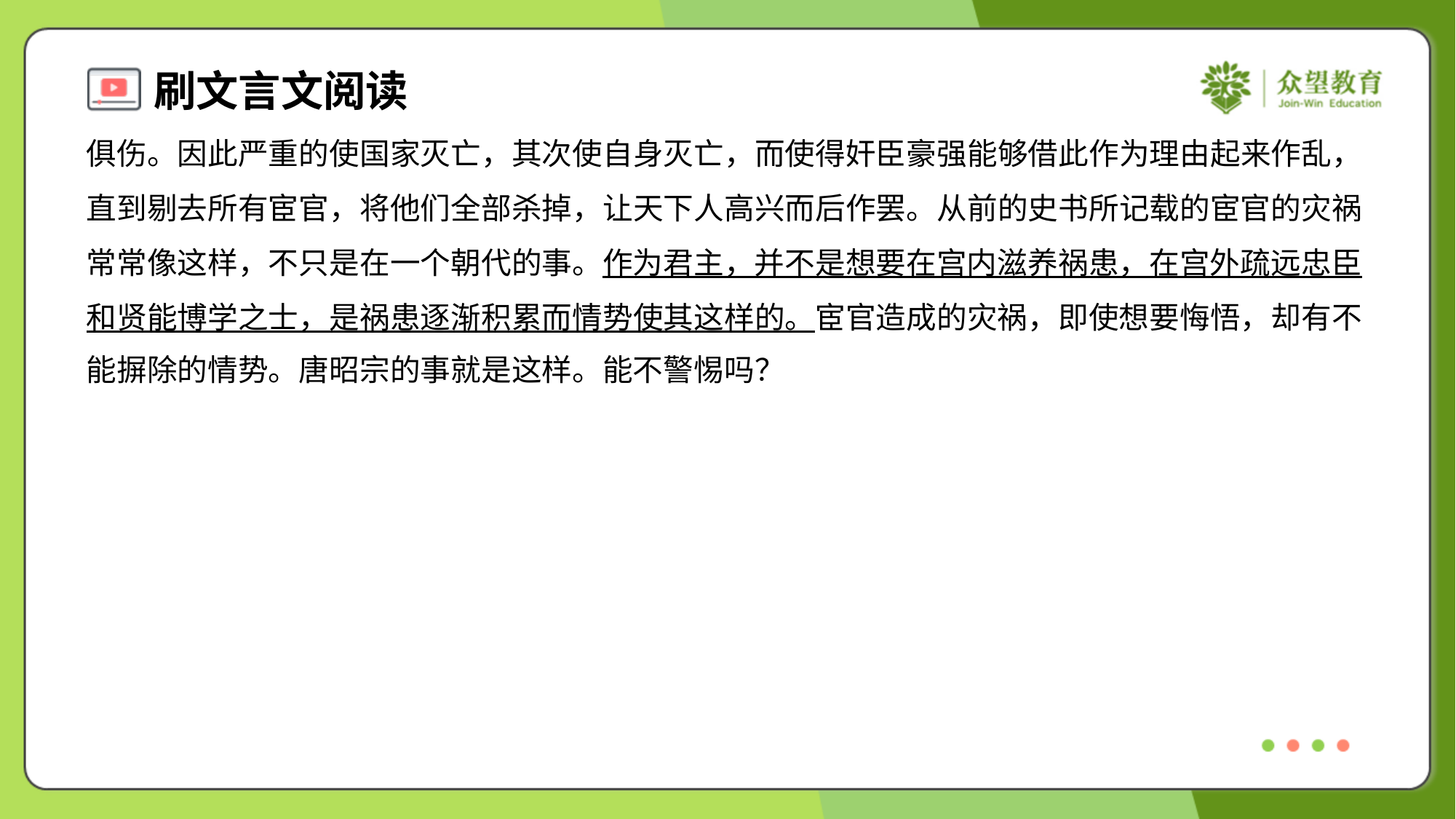

俱伤。因此严重的使国家灭亡，其次使自身灭亡，而使得奸臣豪强能够借此作为理由起来作乱，
直到剔去所有宦官，将他们全部杀掉，让天下人高兴而后作罢。从前的史书所记载的宦官的灾祸
常常像这样，不只是在一个朝代的事。作为君主，并不是想要在宫内滋养祸患，在宫外疏远忠臣
和贤能博学之士，是祸患逐渐积累而情势使其这样的。宦官造成的灾祸，即使想要悔悟，却有不
能摒除的情势。唐昭宗的事就是这样。能不警惕吗？